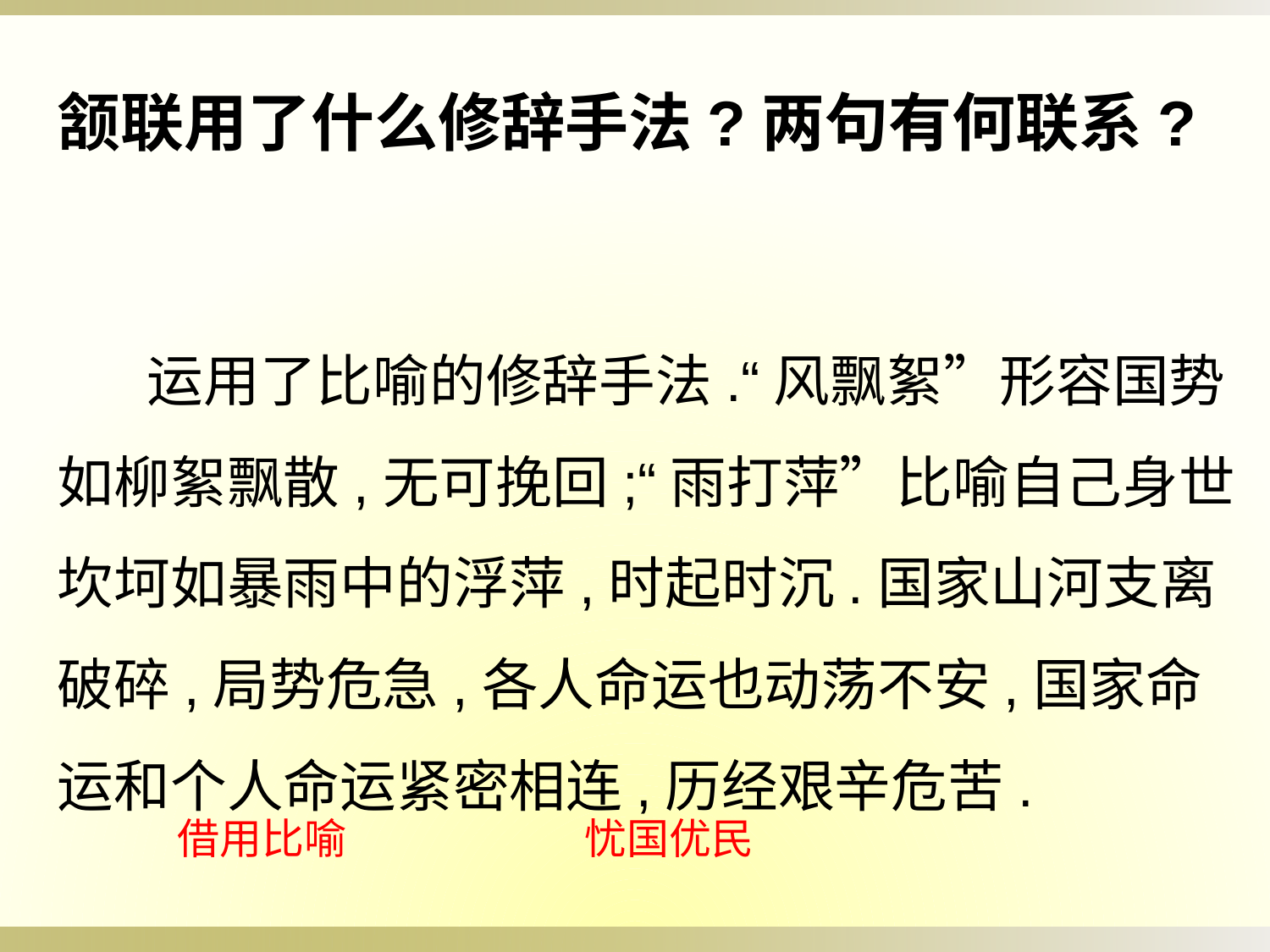

颔联用了什么修辞手法?两句有何联系?

      运用了比喻的修辞手法.“风飘絮”形容国势如柳絮飘散,无可挽回;“雨打萍”比喻自己身世坎坷如暴雨中的浮萍,时起时沉.国家山河支离破碎,局势危急,各人命运也动荡不安,国家命运和个人命运紧密相连,历经艰辛危苦.
借用比喻                         忧国优民